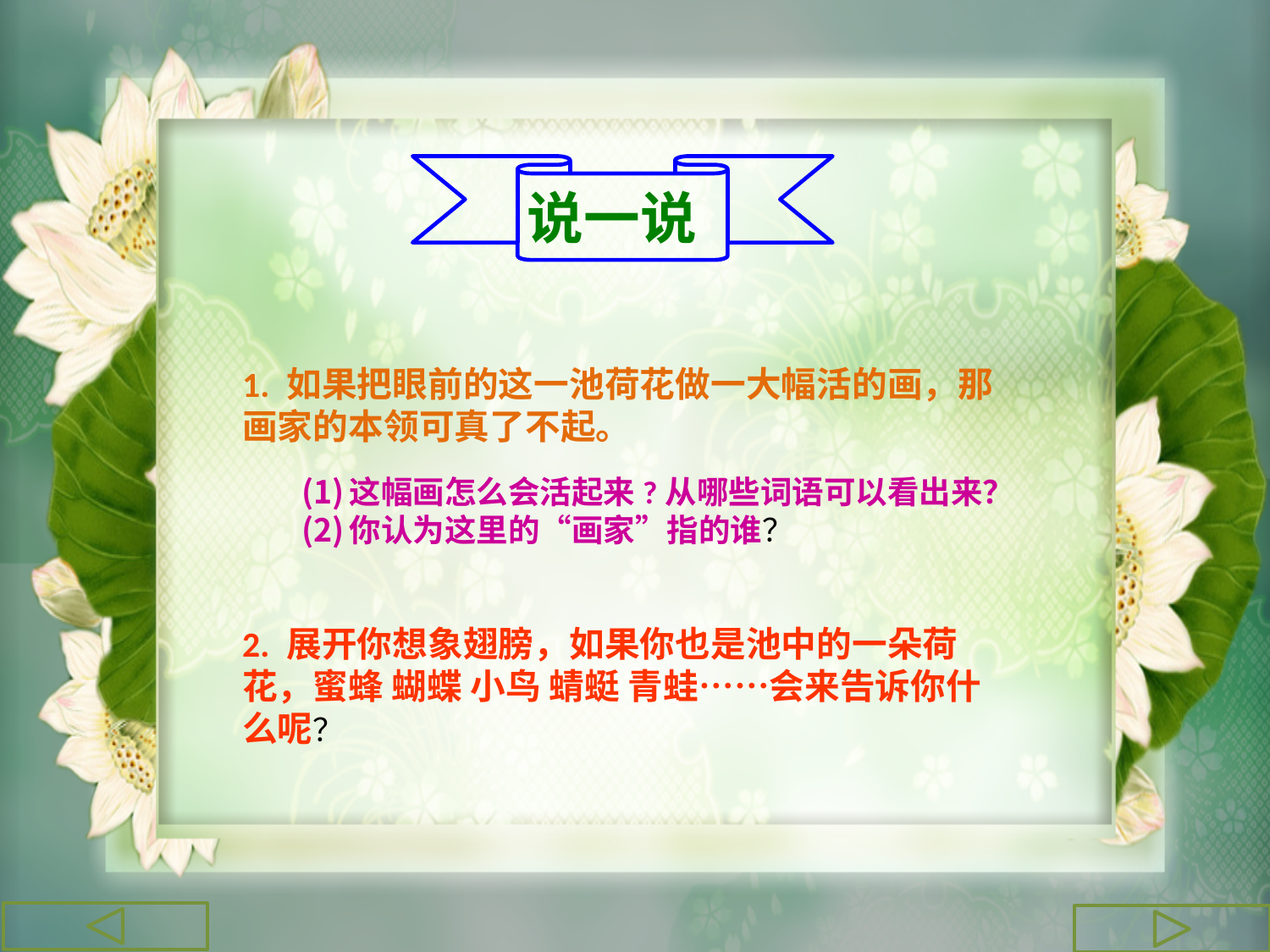

说一说
1. 如果把眼前的这一池荷花做一大幅活的画，那画家的本领可真了不起。
这幅画怎么会活起来?从哪些词语可以看出来？
你认为这里的“画家”指的谁？
2. 展开你想象翅膀，如果你也是池中的一朵荷花，蜜蜂 蝴蝶 小鸟 蜻蜓 青蛙……会来告诉你什么呢？